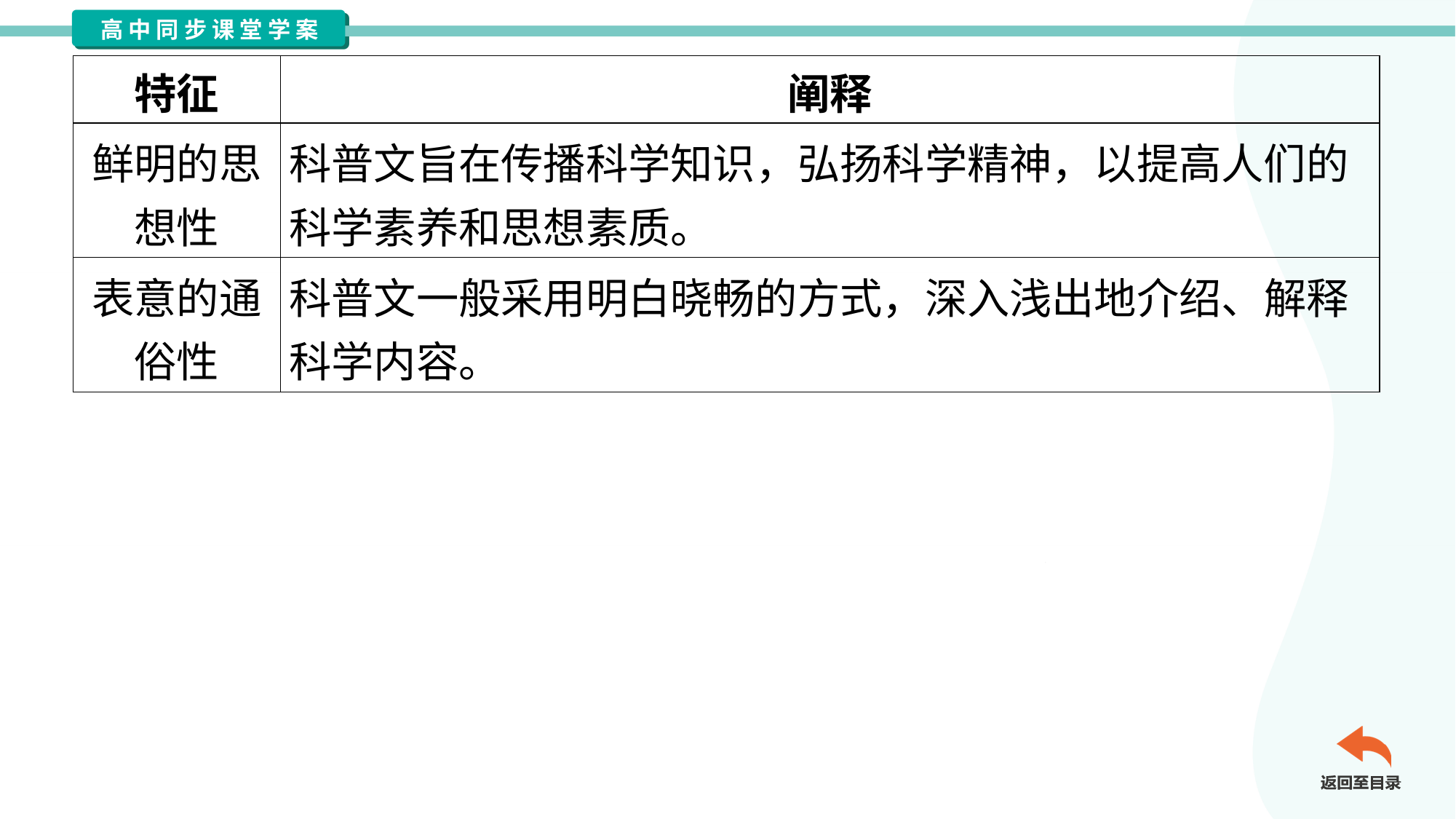

| 特征 | 阐释 |
| --- | --- |
| 鲜明的思 想性 | 科普文旨在传播科学知识，弘扬科学精神，以提高人们的 科学素养和思想素质。 |
| 表意的通 俗性 | 科普文一般采用明白晓畅的方式，深入浅出地介绍、解释 科学内容。 |